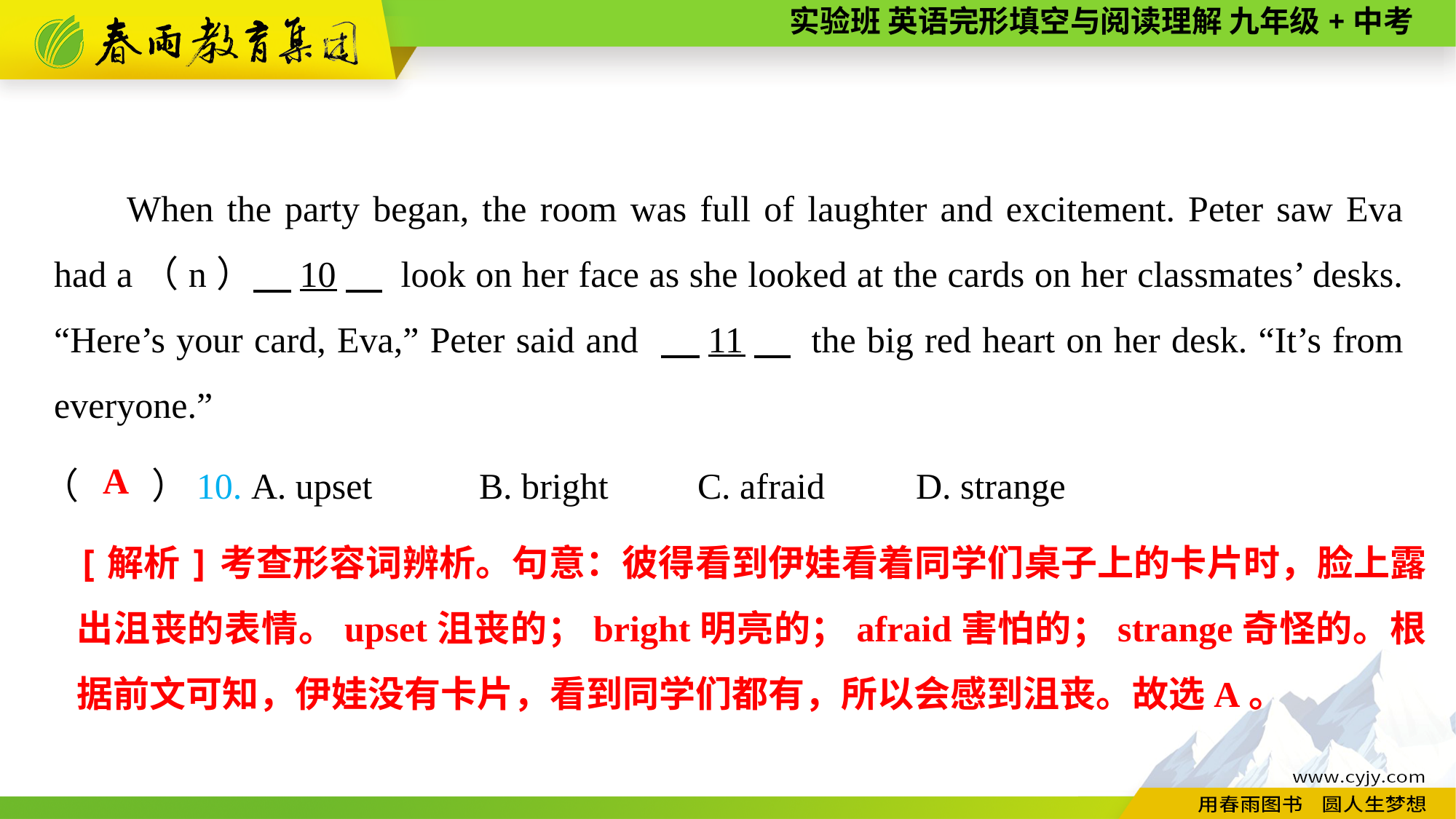

When the party began, the room was full of laughter and excitement. Peter saw Eva had a（n）　10　 look on her face as she looked at the cards on her classmates’ desks. “Here’s your card, Eva,” Peter said and 　11　 the big red heart on her desk. “It’s from everyone.”
（　　）10. A. upset	B. bright	C. afraid	D. strange
A
[解析]考查形容词辨析。句意：彼得看到伊娃看着同学们桌子上的卡片时，脸上露出沮丧的表情。upset沮丧的；bright明亮的；afraid害怕的；strange奇怪的。根据前文可知，伊娃没有卡片，看到同学们都有，所以会感到沮丧。故选A。